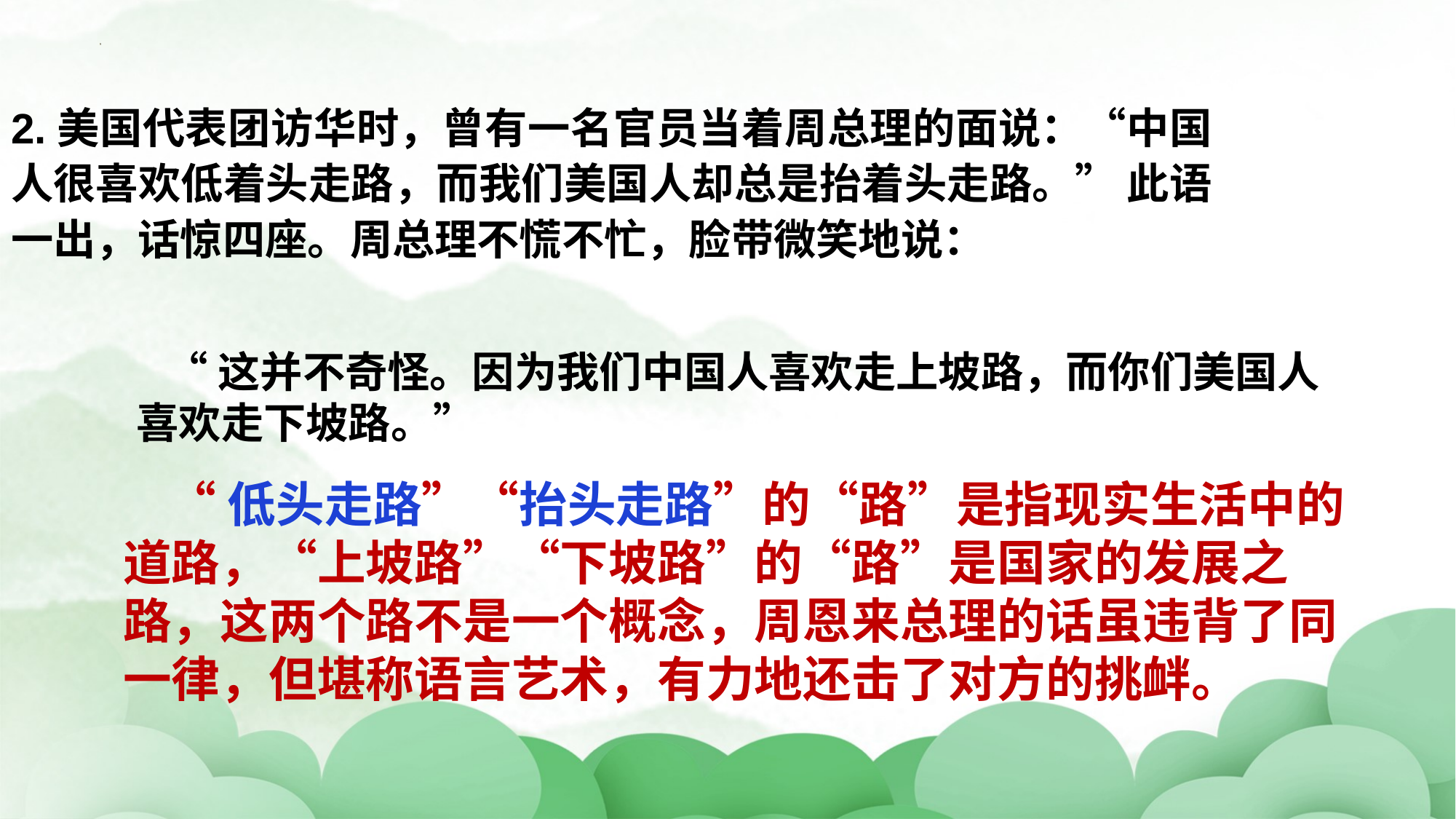

2.美国代表团访华时，曾有一名官员当着周总理的面说：“中国人很喜欢低着头走路，而我们美国人却总是抬着头走路。” 此语一出，话惊四座。周总理不慌不忙，脸带微笑地说：
   “这并不奇怪。因为我们中国人喜欢走上坡路，而你们美国人喜欢走下坡路。”
    “低头走路”“抬头走路”的“路”是指现实生活中的道路，“上坡路”“下坡路”的“路”是国家的发展之路，这两个路不是一个概念，周恩来总理的话虽违背了同一律，但堪称语言艺术，有力地还击了对方的挑衅。